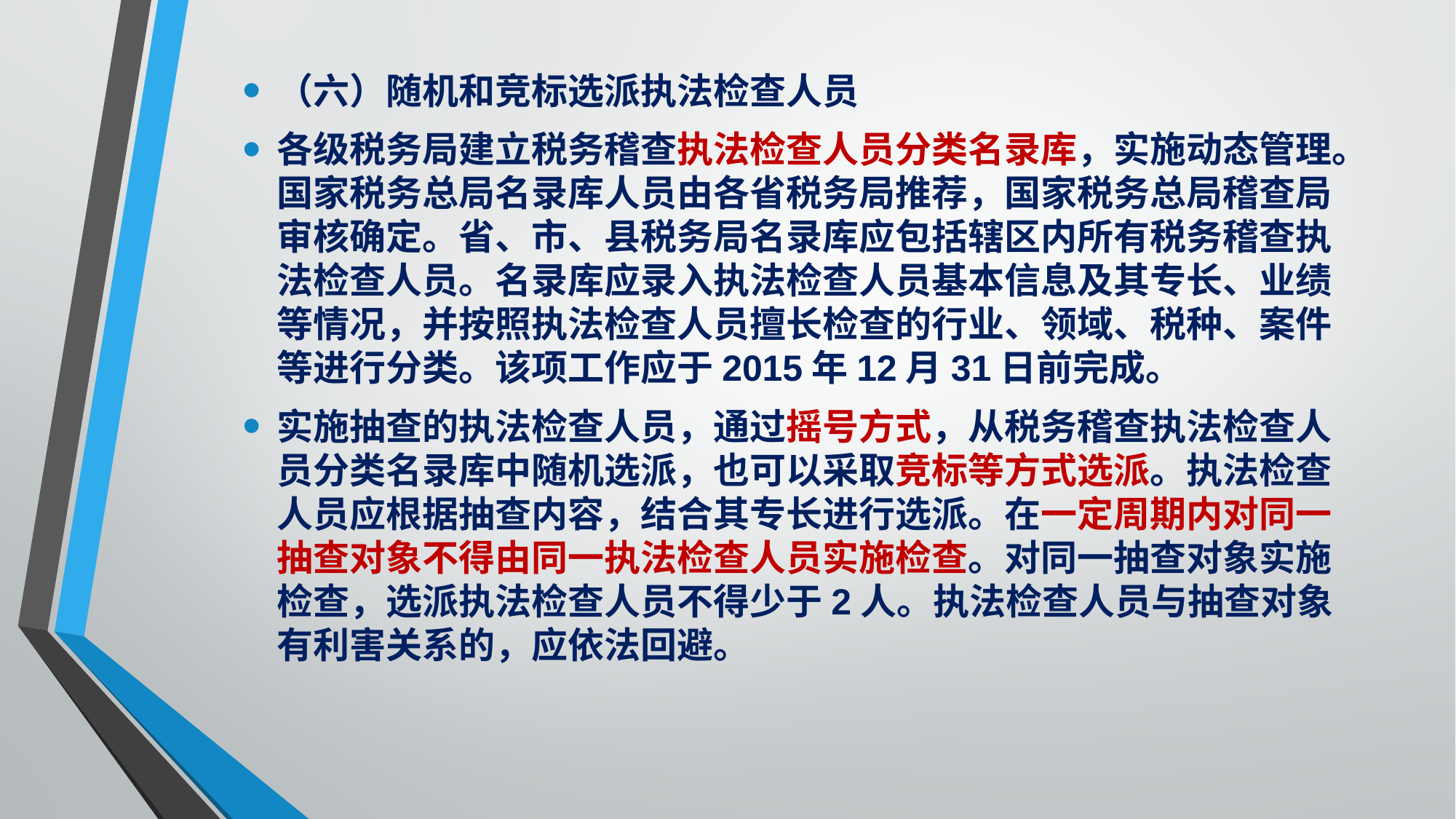

（六）随机和竞标选派执法检查人员
各级税务局建立税务稽查执法检查人员分类名录库，实施动态管理。国家税务总局名录库人员由各省税务局推荐，国家税务总局稽查局审核确定。省、市、县税务局名录库应包括辖区内所有税务稽查执法检查人员。名录库应录入执法检查人员基本信息及其专长、业绩等情况，并按照执法检查人员擅长检查的行业、领域、税种、案件等进行分类。该项工作应于2015年12月31日前完成。
实施抽查的执法检查人员，通过摇号方式，从税务稽查执法检查人员分类名录库中随机选派，也可以采取竞标等方式选派。执法检查人员应根据抽查内容，结合其专长进行选派。在一定周期内对同一抽查对象不得由同一执法检查人员实施检查。对同一抽查对象实施检查，选派执法检查人员不得少于2人。执法检查人员与抽查对象有利害关系的，应依法回避。